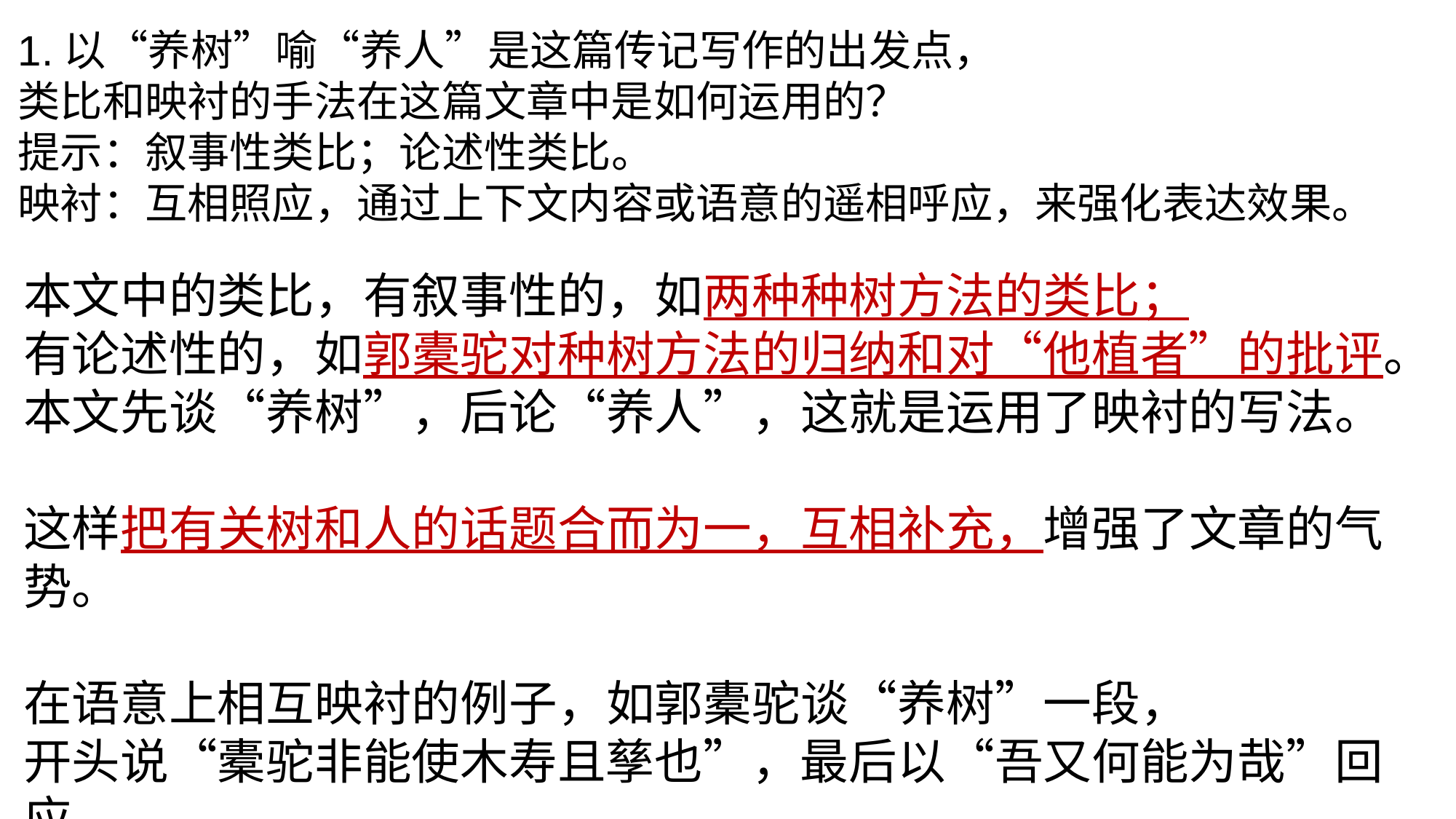

1.以“养树”喻“养人”是这篇传记写作的出发点，
类比和映衬的手法在这篇文章中是如何运用的？
提示：叙事性类比；论述性类比。
映衬：互相照应，通过上下文内容或语意的遥相呼应，来强化表达效果。
本文中的类比，有叙事性的，如两种种树方法的类比；
有论述性的，如郭橐驼对种树方法的归纳和对“他植者”的批评。
本文先谈“养树”，后论“养人”，这就是运用了映衬的写法。

这样把有关树和人的话题合而为一，互相补充，增强了文章的气势。

在语意上相互映衬的例子，如郭橐驼谈“养树”一段，
开头说“橐驼非能使木寿且孳也”，最后以“吾又何能为哉”回应，
在自谦之中，起到了强化观点的作用。